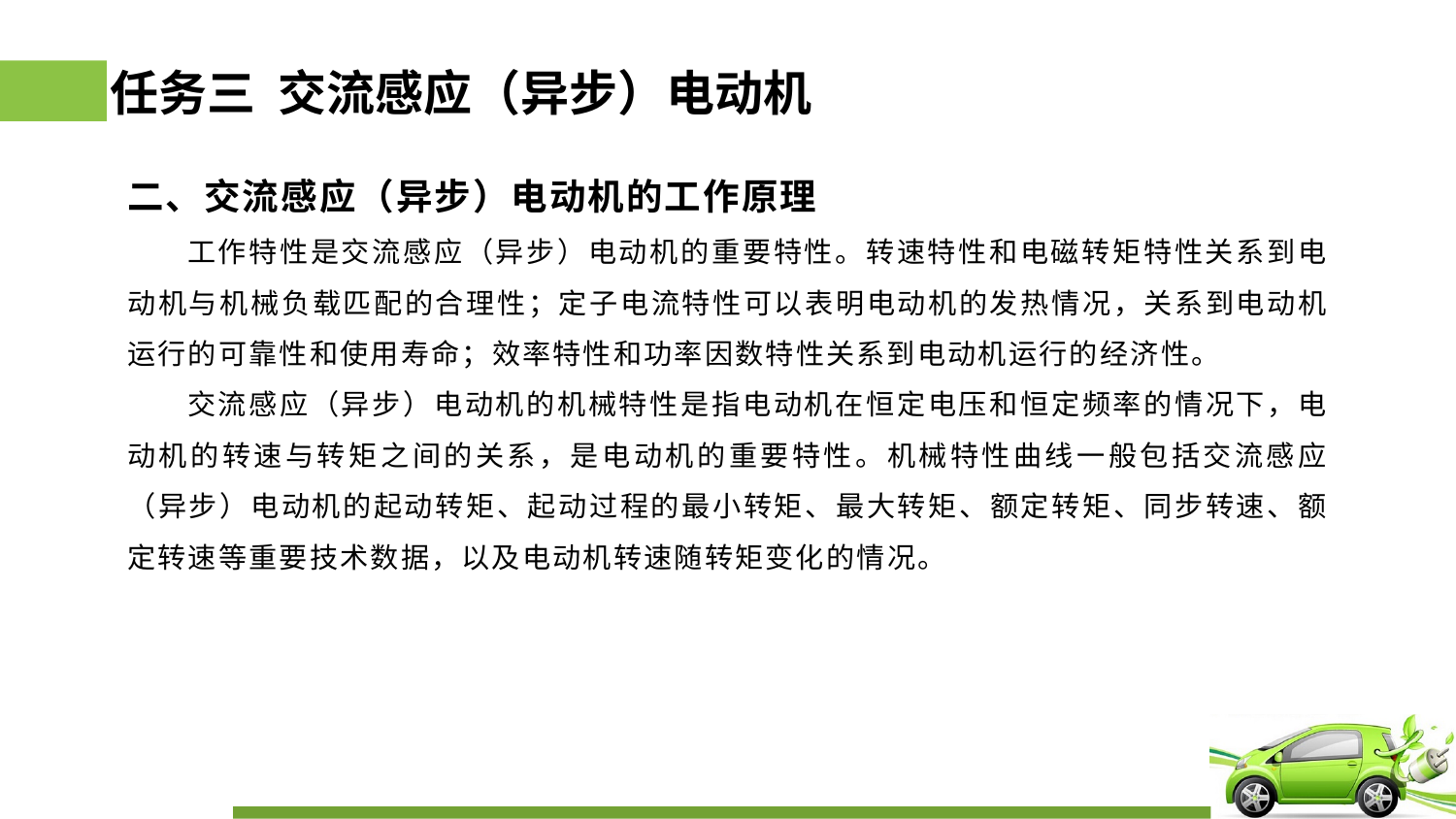

# 任务三  交流感应（异步）电动机
二、交流感应（异步）电动机的工作原理
      工作特性是交流感应（异步）电动机的重要特性。转速特性和电磁转矩特性关系到电动机与机械负载匹配的合理性；定子电流特性可以表明电动机的发热情况，关系到电动机运行的可靠性和使用寿命；效率特性和功率因数特性关系到电动机运行的经济性。
      交流感应（异步）电动机的机械特性是指电动机在恒定电压和恒定频率的情况下，电动机的转速与转矩之间的关系，是电动机的重要特性。机械特性曲线一般包括交流感应（异步）电动机的起动转矩、起动过程的最小转矩、最大转矩、额定转矩、同步转速、额定转速等重要技术数据，以及电动机转速随转矩变化的情况。